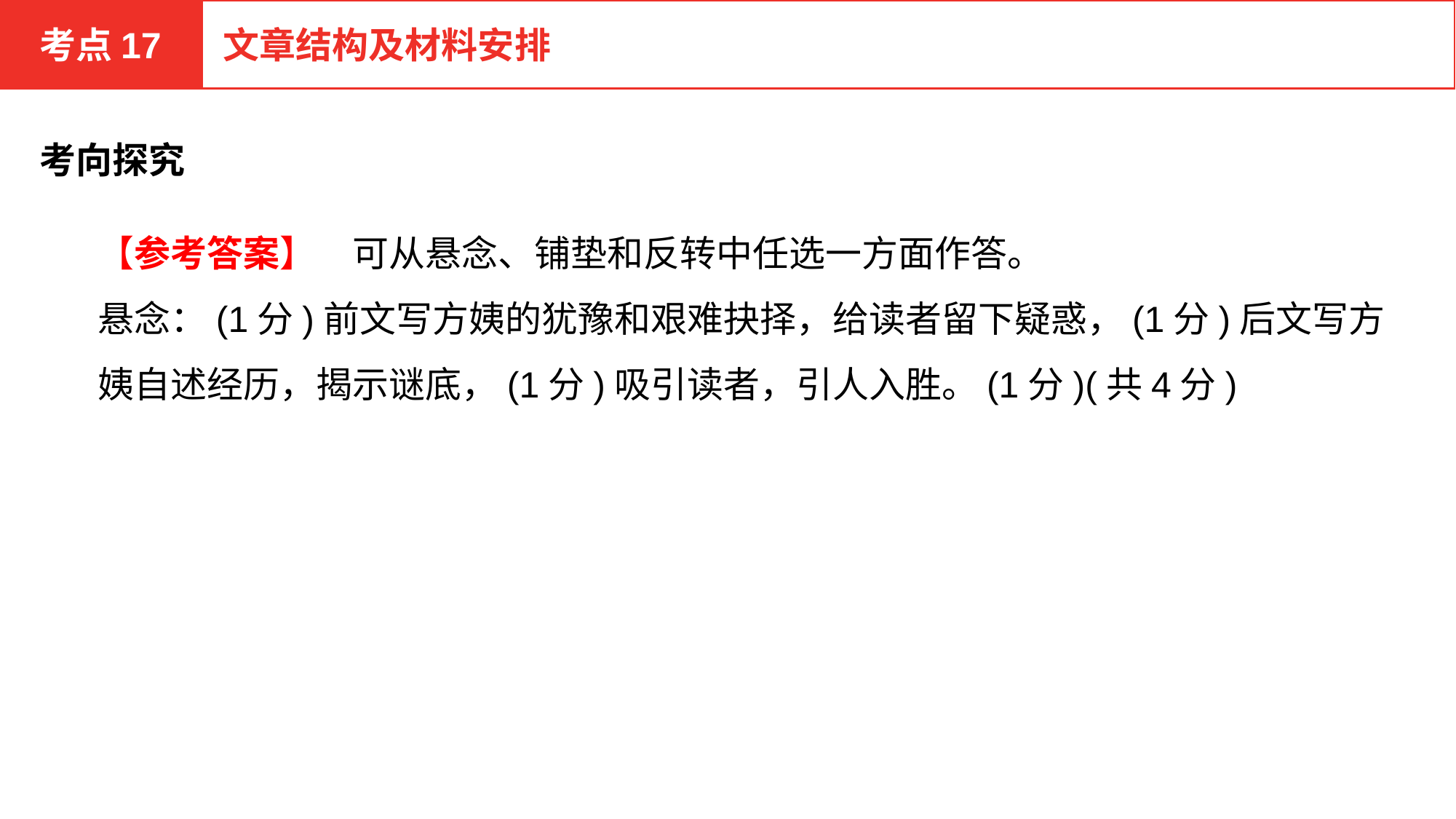

考点17
文章结构及材料安排
考向探究

【参考答案】　可从悬念、铺垫和反转中任选一方面作答。
悬念：(1分)前文写方姨的犹豫和艰难抉择，给读者留下疑惑，(1分)后文写方姨自述经历，揭示谜底，(1分)吸引读者，引人入胜。(1分)(共4分)